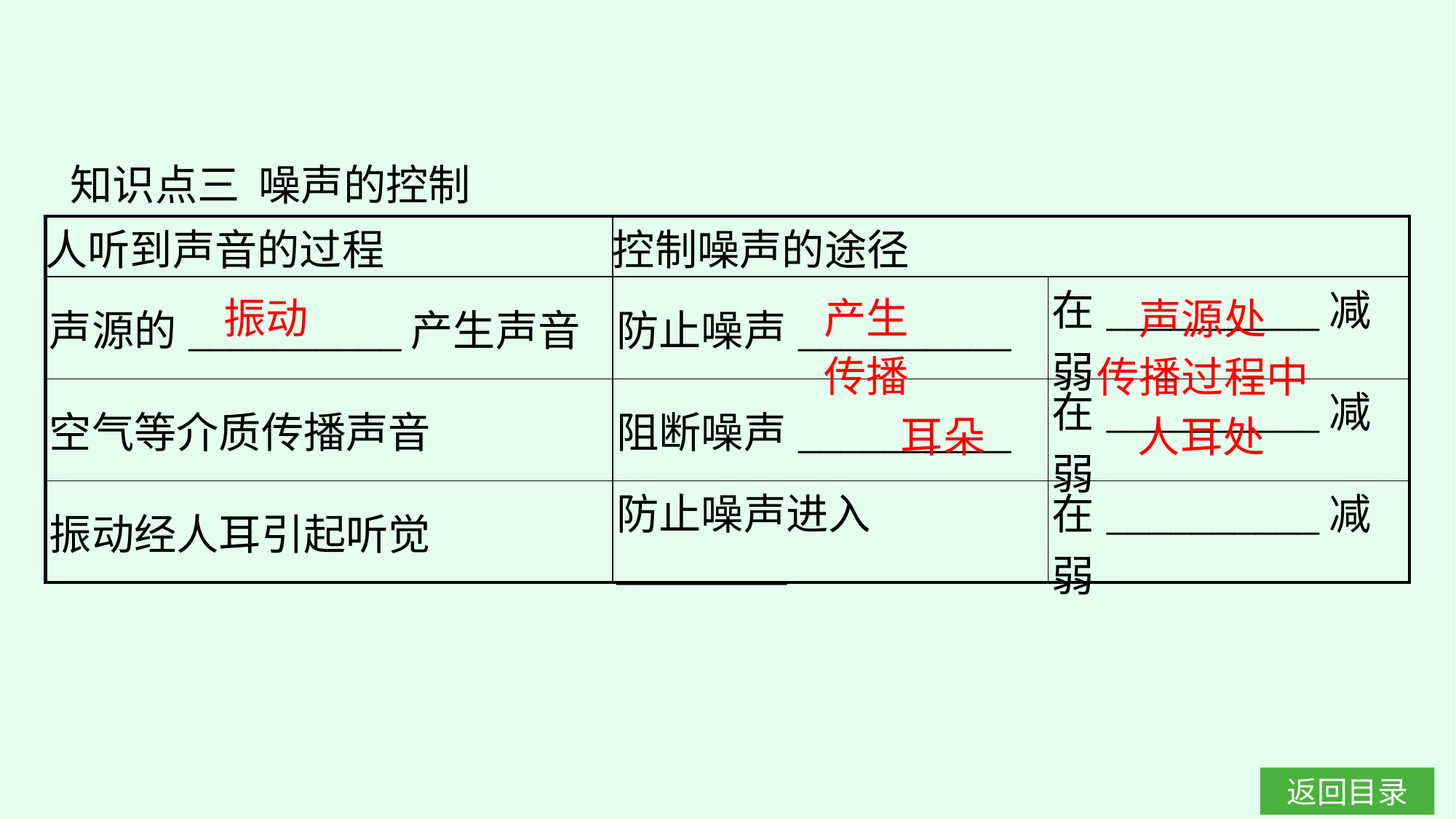

知识点三  噪声的控制
| 人听到声音的过程 | 控制噪声的途径 |  |
| --- | --- | --- |
| 声源的\_\_\_\_\_\_\_\_\_\_产生声音 | 防止噪声\_\_\_\_\_\_\_\_\_\_ | 在\_\_\_\_\_\_\_\_\_\_减弱 |
| 空气等介质传播声音 | 阻断噪声\_\_\_\_\_\_\_\_\_\_ | 在\_\_\_\_\_\_\_\_\_\_减弱 |
| 振动经人耳引起听觉 | 防止噪声进入\_\_\_\_\_\_\_\_ | 在\_\_\_\_\_\_\_\_\_\_减弱 |
振动
产生
声源处
传播
传播过程中
耳朵
人耳处